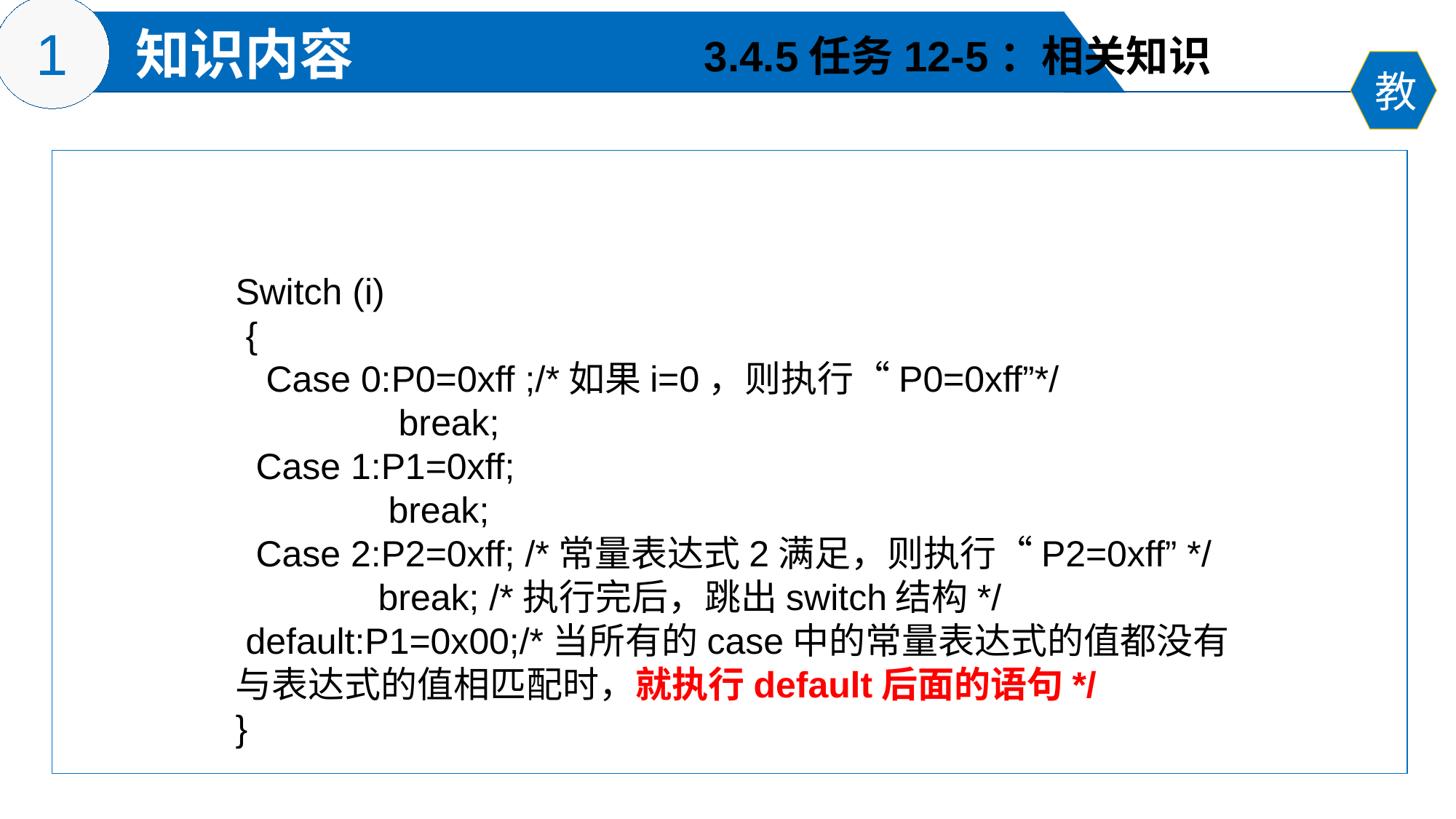

3.4.5任务12-5：相关知识

Switch (i)
 {
   Case 0:P0=0xff ;/*如果i=0，则执行“P0=0xff”*/
                break;
  Case 1:P1=0xff;
               break;
  Case 2:P2=0xff; /*常量表达式2满足，则执行“P2=0xff” */
              break; /*执行完后，跳出switch结构*/
 default:P1=0x00;/*当所有的case中的常量表达式的值都没有与表达式的值相匹配时，就执行default后面的语句*/
}